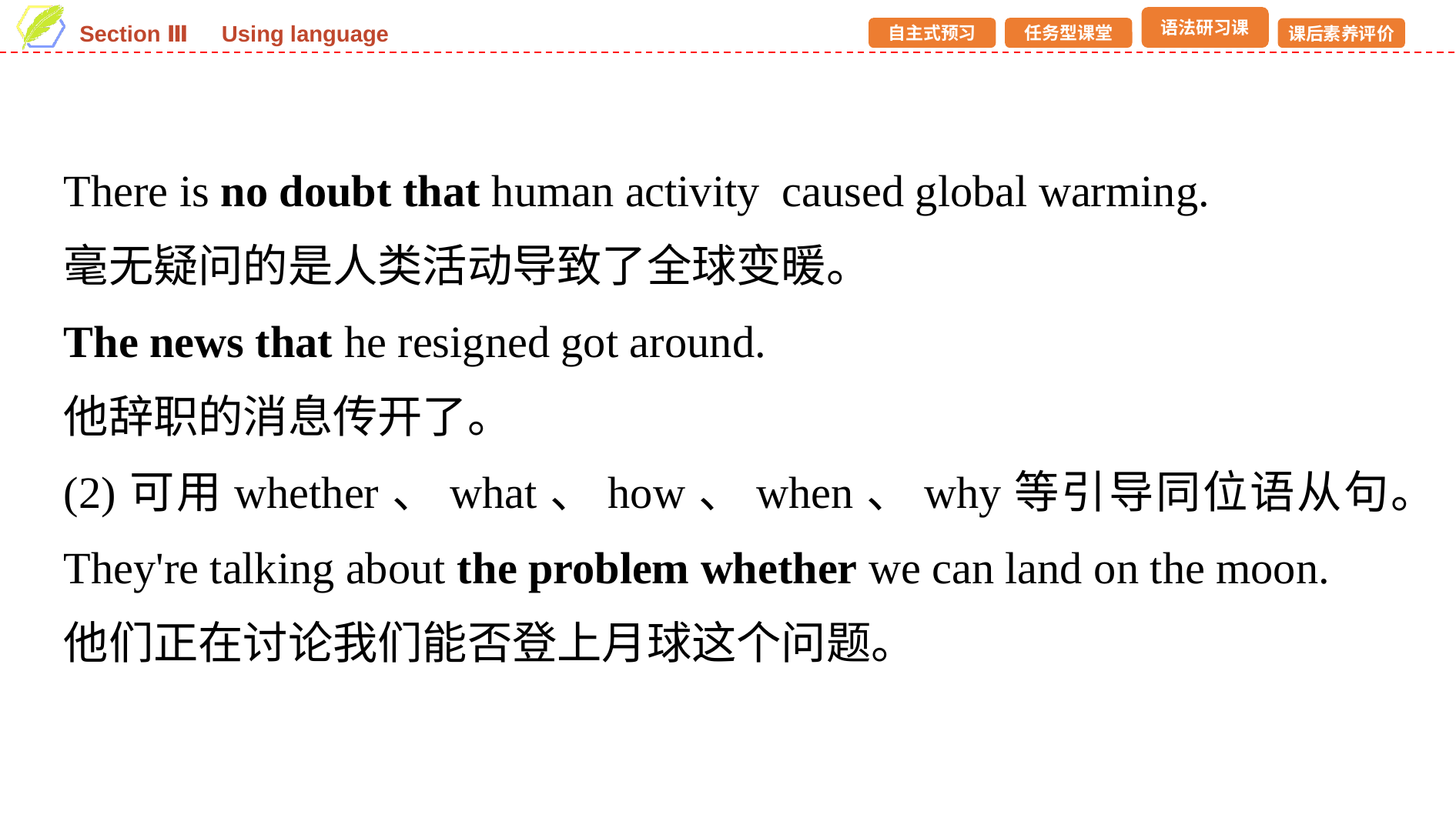

There is no doubt that human activity  caused global warming.
毫无疑问的是人类活动导致了全球变暖。
The news that he resigned got around.
他辞职的消息传开了。
(2)可用whether、what、how、when、why等引导同位语从句。
They're talking about the problem whether we can land on the moon.
他们正在讨论我们能否登上月球这个问题。